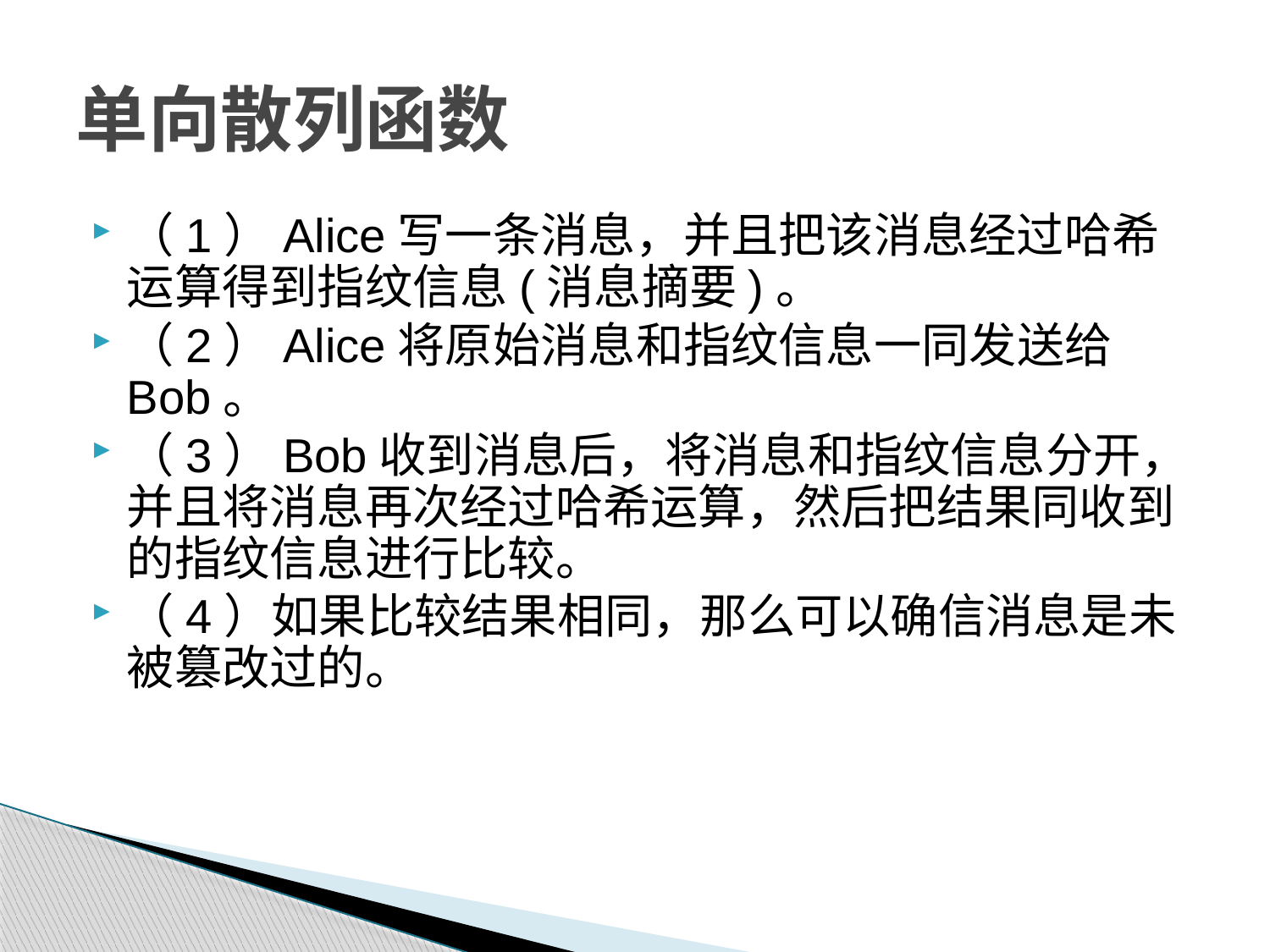

# 单向散列函数
（1）Alice写一条消息，并且把该消息经过哈希运算得到指纹信息(消息摘要)。
（2）Alice将原始消息和指纹信息一同发送给Bob。
（3）Bob收到消息后，将消息和指纹信息分开，并且将消息再次经过哈希运算，然后把结果同收到的指纹信息进行比较。
（4）如果比较结果相同，那么可以确信消息是未被篡改过的。